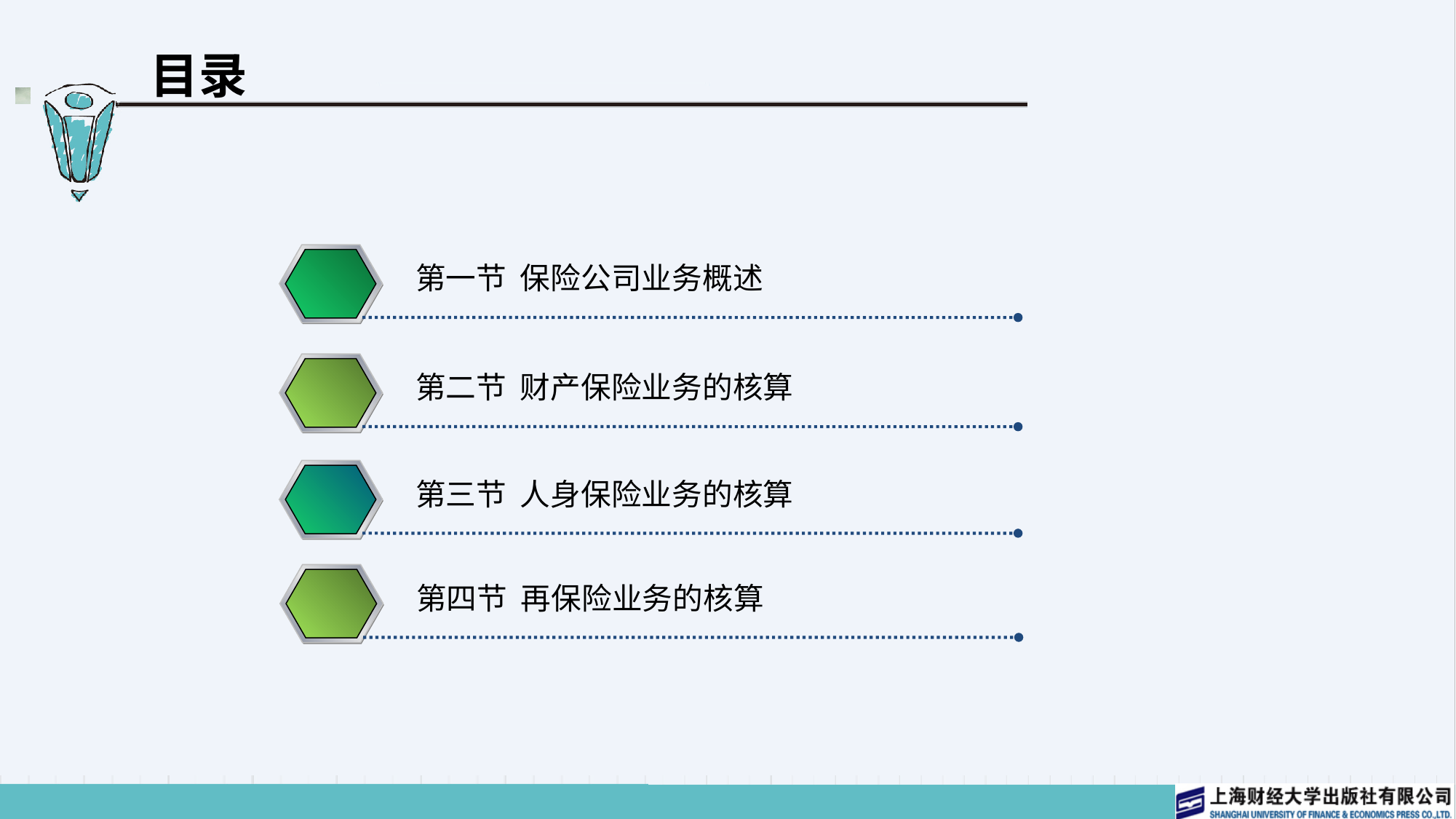

# 目录

第一节  保险公司业务概述

第二节  财产保险业务的核算

第三节  人身保险业务的核算

第四节  再保险业务的核算